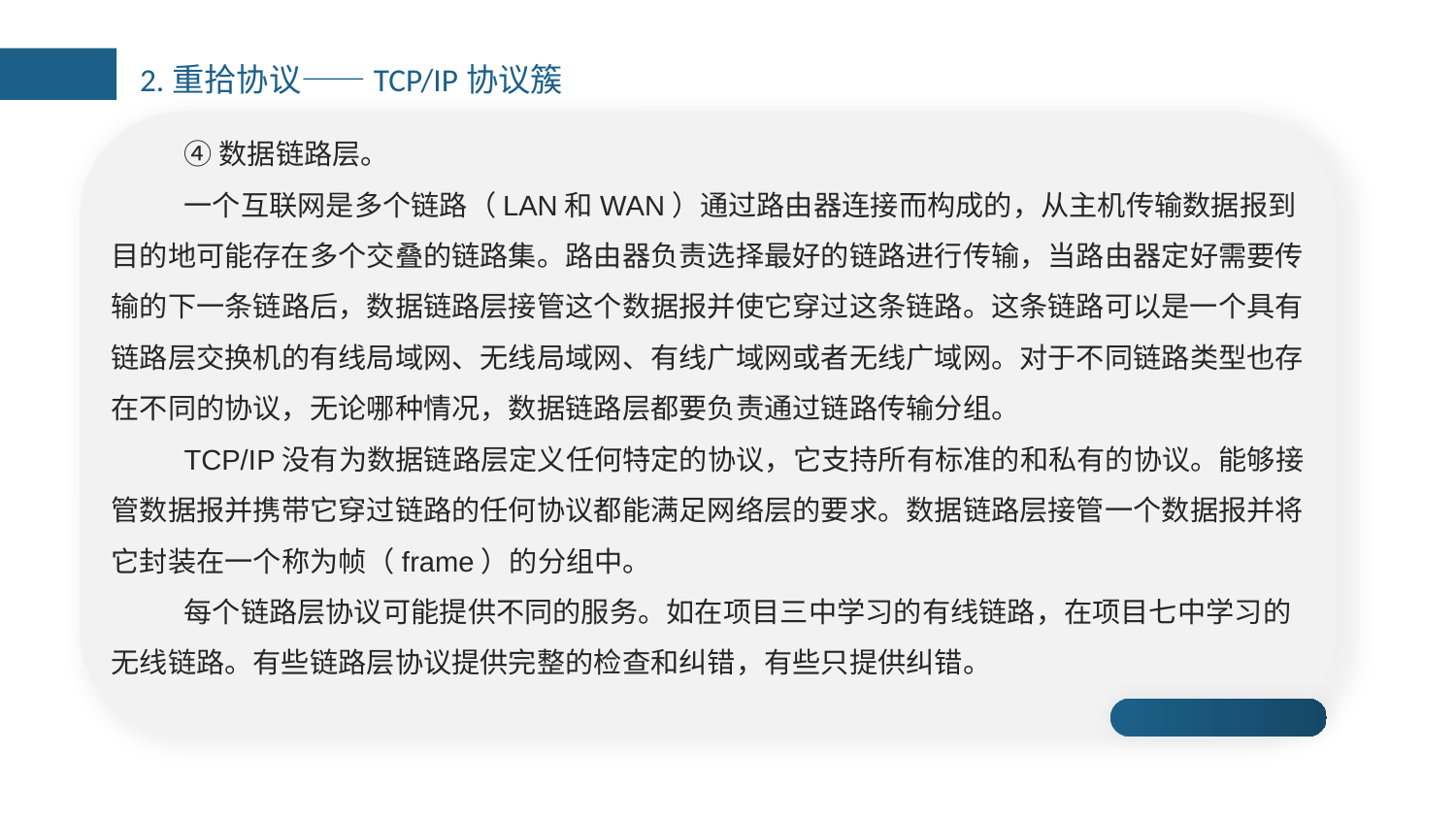

2.重拾协议——TCP/IP协议簇

④数据链路层。
一个互联网是多个链路（LAN和WAN）通过路由器连接而构成的，从主机传输数据报到目的地可能存在多个交叠的链路集。路由器负责选择最好的链路进行传输，当路由器定好需要传输的下一条链路后，数据链路层接管这个数据报并使它穿过这条链路。这条链路可以是一个具有链路层交换机的有线局域网、无线局域网、有线广域网或者无线广域网。对于不同链路类型也存在不同的协议，无论哪种情况，数据链路层都要负责通过链路传输分组。
TCP/IP没有为数据链路层定义任何特定的协议，它支持所有标准的和私有的协议。能够接管数据报并携带它穿过链路的任何协议都能满足网络层的要求。数据链路层接管一个数据报并将它封装在一个称为帧（frame）的分组中。
每个链路层协议可能提供不同的服务。如在项目三中学习的有线链路，在项目七中学习的无线链路。有些链路层协议提供完整的检查和纠错，有些只提供纠错。